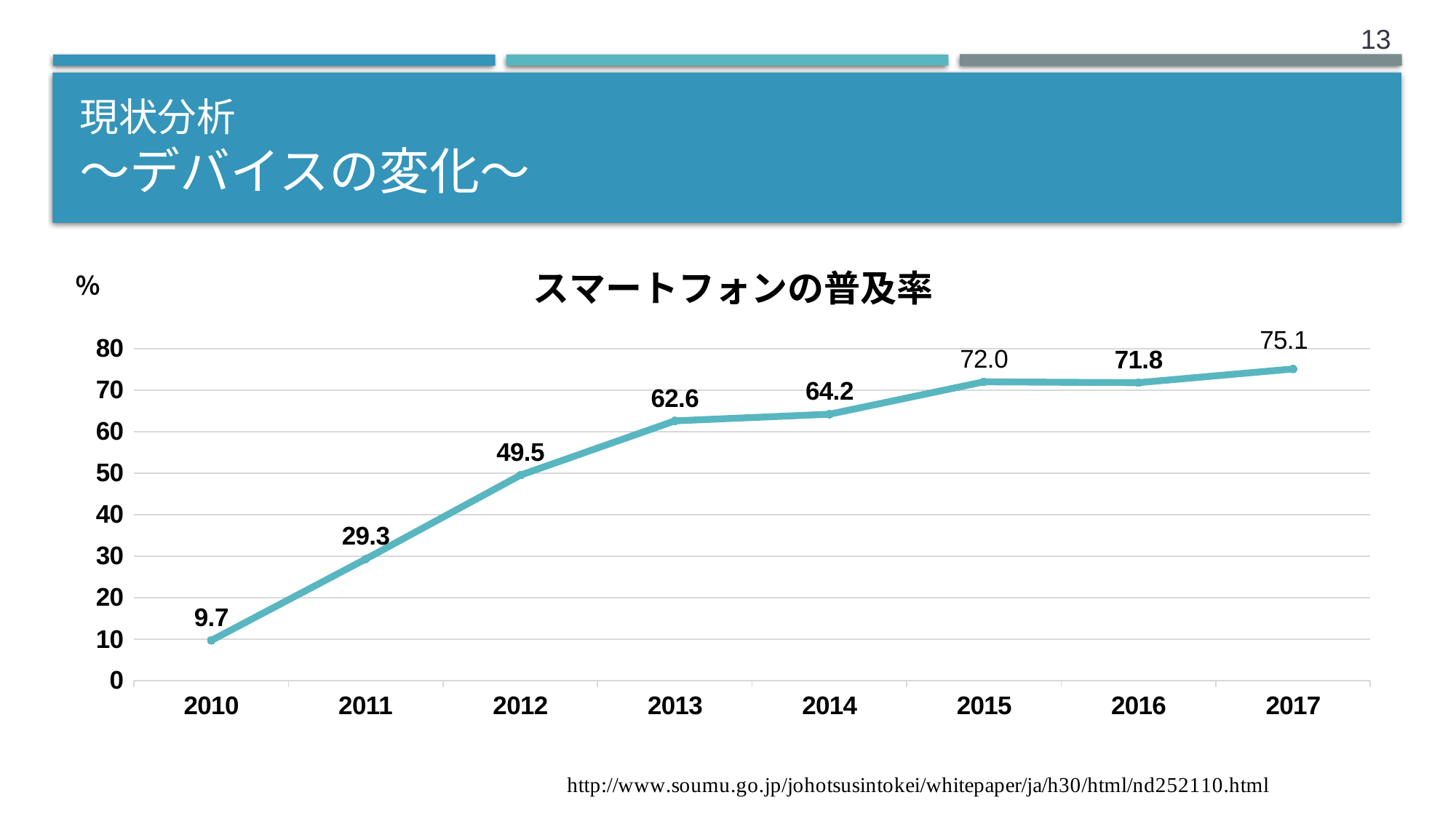

13
# 現状分析 〜デバイスの変化〜

### Chart: スマートフォンの普及率

| Category | 列3 |
|---|---|
| 2010 | 9.7 |
| 2011 | 29.3 |
| 2012 | 49.5 |
| 2013 | 62.6 |
| 2014 | 64.2 |
| 2015 | 72.0 |
| 2016 | 71.8 |
| 2017 | 75.1 |